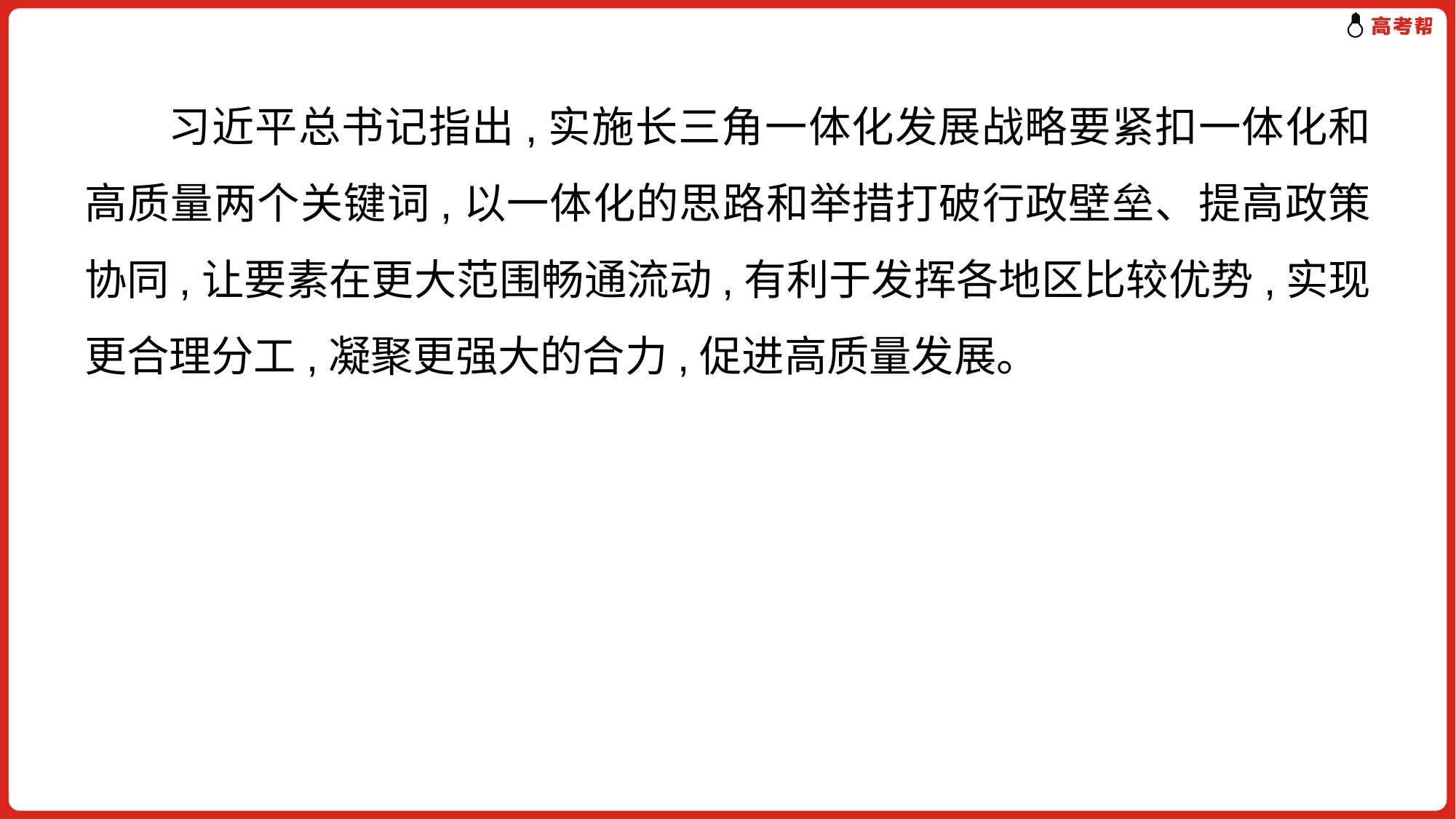

习近平总书记指出,实施长三角一体化发展战略要紧扣一体化和高质量两个关键词,以一体化的思路和举措打破行政壁垒、提高政策协同,让要素在更大范围畅通流动,有利于发挥各地区比较优势,实现更合理分工,凝聚更强大的合力,促进高质量发展。